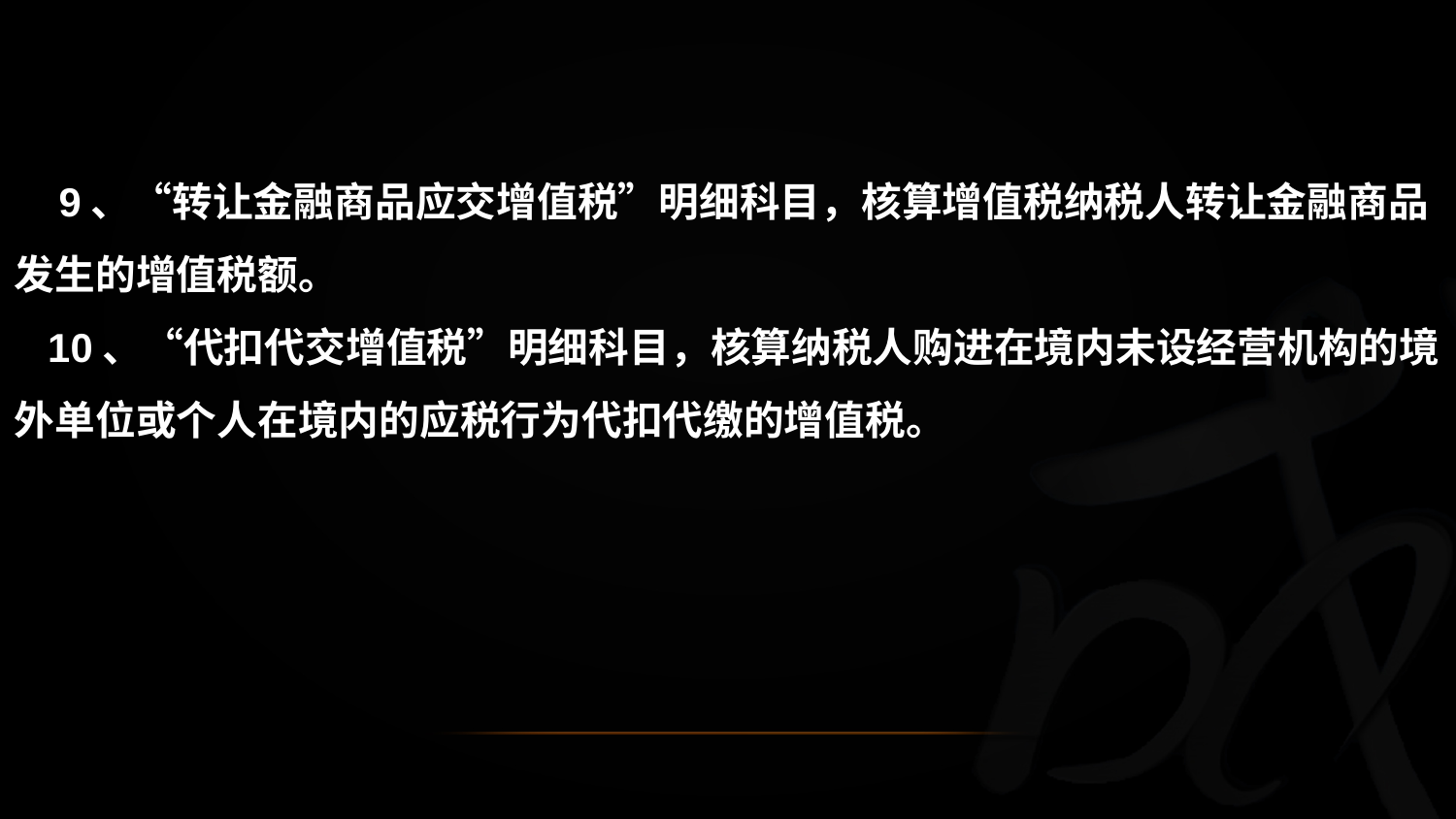

9、“转让金融商品应交增值税”明细科目，核算增值税纳税人转让金融商品发生的增值税额。
   10、“代扣代交增值税”明细科目，核算纳税人购进在境内未设经营机构的境外单位或个人在境内的应税行为代扣代缴的增值税。